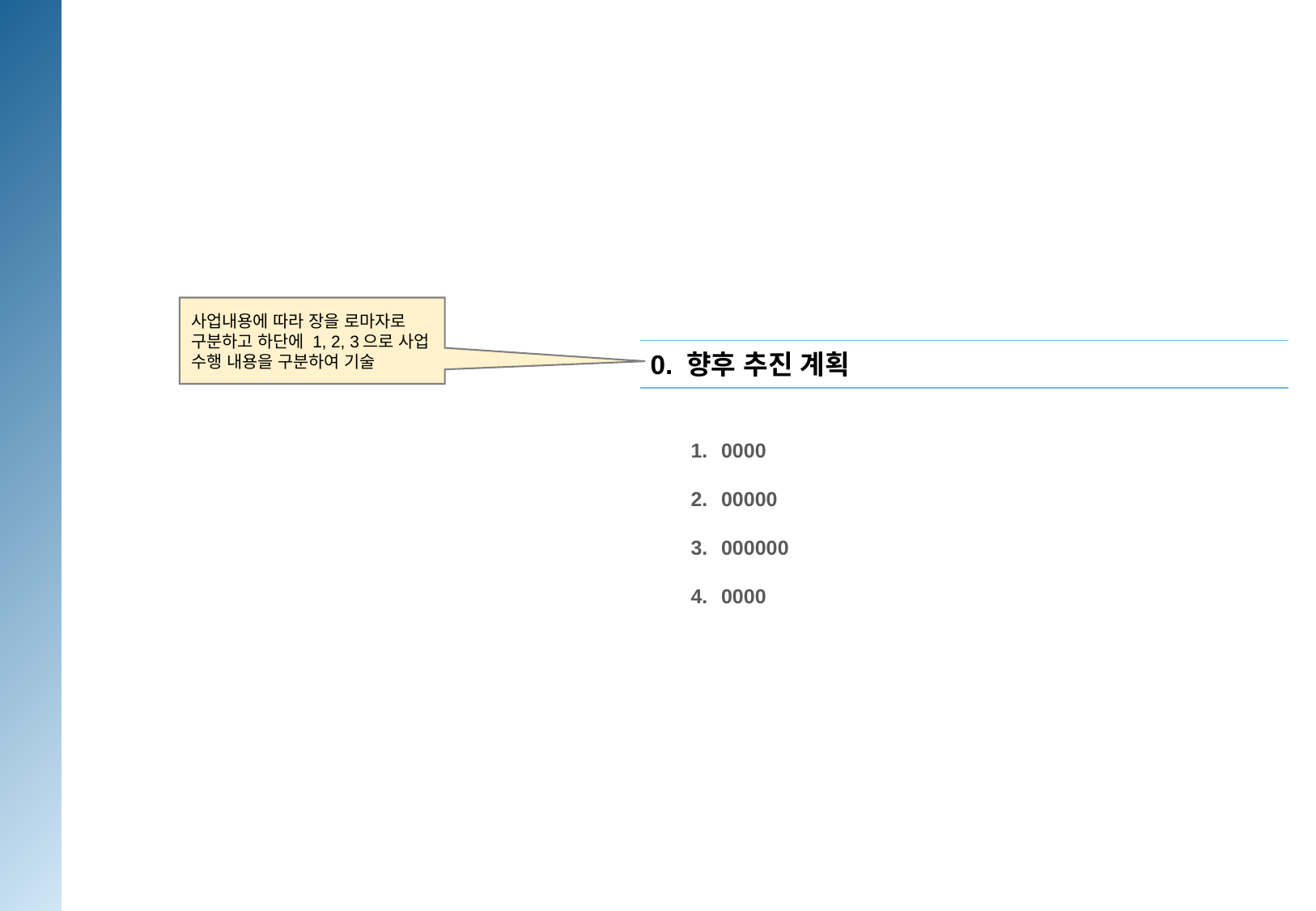

사업내용에 따라 장을 로마자로
구분하고 하단에 1, 2, 3으로 사업 수행 내용을 구분하여 기술
0. 향후 추진 계획
0000
00000
000000
0000